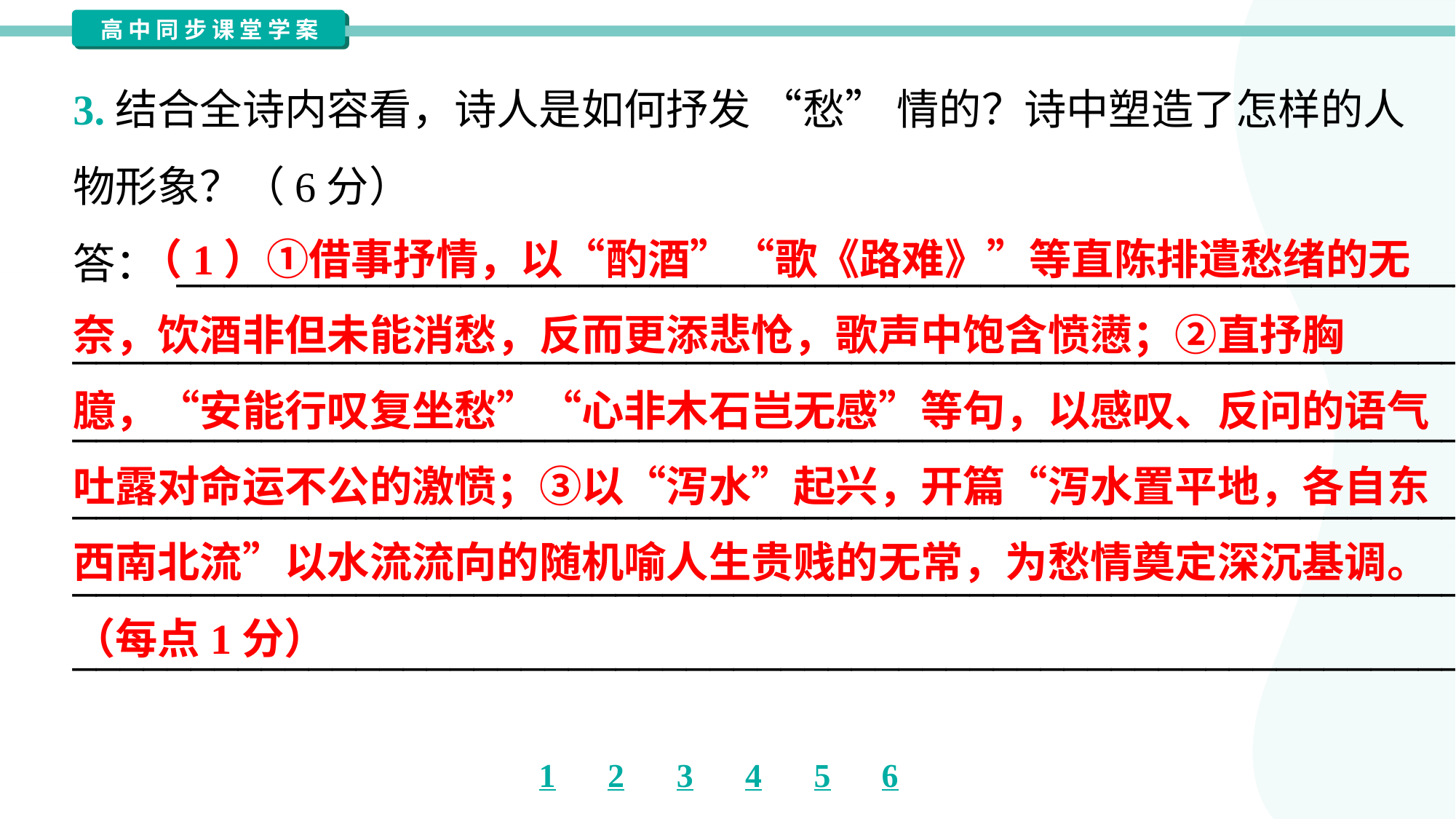

3.结合全诗内容看，诗人是如何抒发 “愁” 情的？诗中塑造了怎样的人
物形象？（6分）
答： ________________________________________________________
_____________________________________________________________
_____________________________________________________________
_____________________________________________________________
_____________________________________________________________
_____________________________________________________________
      （1）①借事抒情，以“酌酒”“歌《路难》”等直陈排遣愁绪的无
奈，饮酒非但未能消愁，反而更添悲怆，歌声中饱含愤懑；②直抒胸
臆，“安能行叹复坐愁”“心非木石岂无感”等句，以感叹、反问的语气
吐露对命运不公的激愤；③以“泻水”起兴，开篇“泻水置平地，各自东
西南北流”以水流流向的随机喻人生贵贱的无常，为愁情奠定深沉基调。
（每点1分）